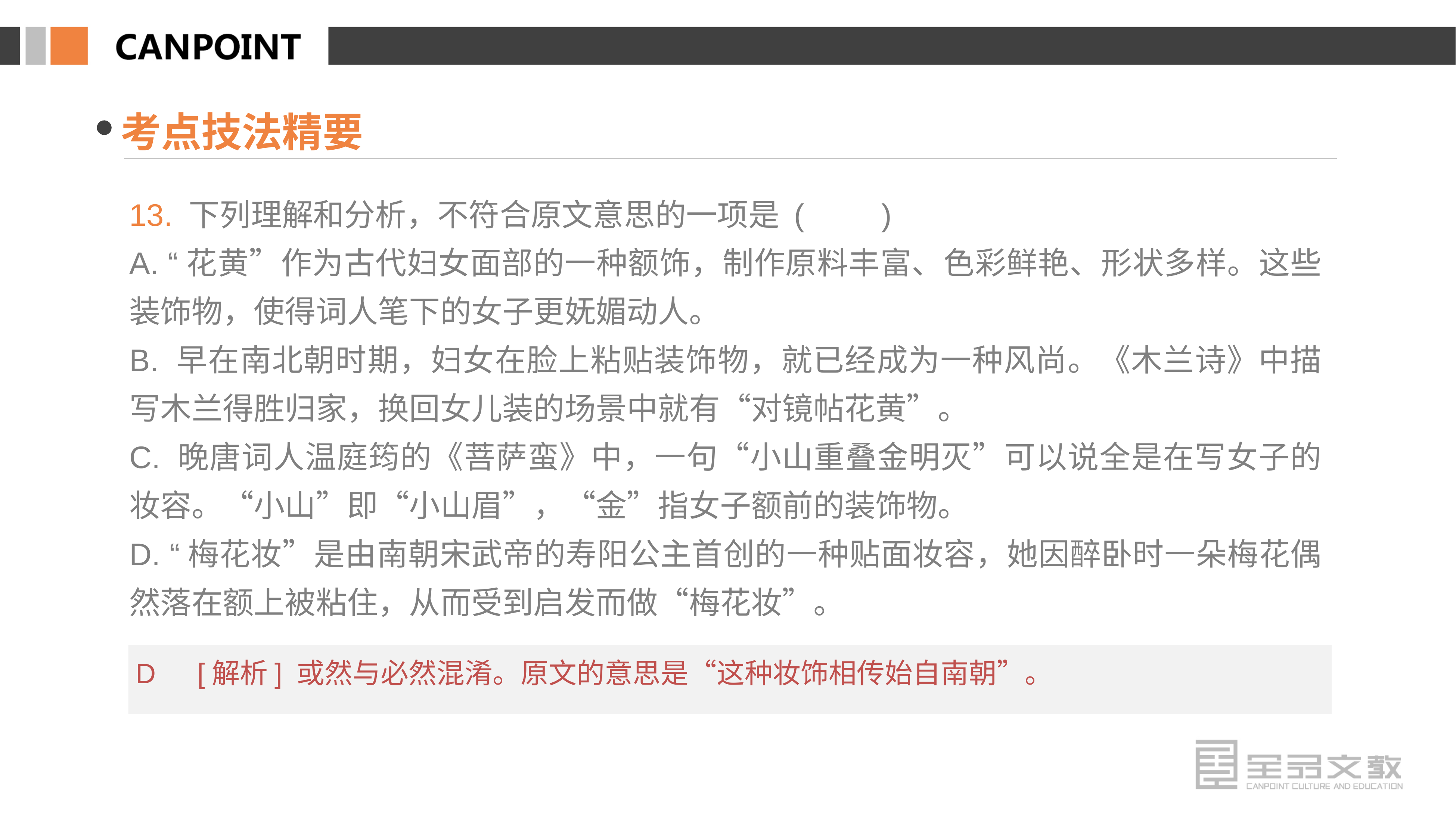

考点技法精要

13. 下列理解和分析，不符合原文意思的一项是 (　　)
A. “花黄”作为古代妇女面部的一种额饰，制作原料丰富、色彩鲜艳、形状多样。这些装饰物，使得词人笔下的女子更妩媚动人。
B. 早在南北朝时期，妇女在脸上粘贴装饰物，就已经成为一种风尚。《木兰诗》中描写木兰得胜归家，换回女儿装的场景中就有“对镜帖花黄”。
C. 晚唐词人温庭筠的《菩萨蛮》中，一句“小山重叠金明灭”可以说全是在写女子的妆容。“小山”即“小山眉”，“金”指女子额前的装饰物。
D. “梅花妆”是由南朝宋武帝的寿阳公主首创的一种贴面妆容，她因醉卧时一朵梅花偶然落在额上被粘住，从而受到启发而做“梅花妆”。
D　[解析] 或然与必然混淆。原文的意思是“这种妆饰相传始自南朝”。